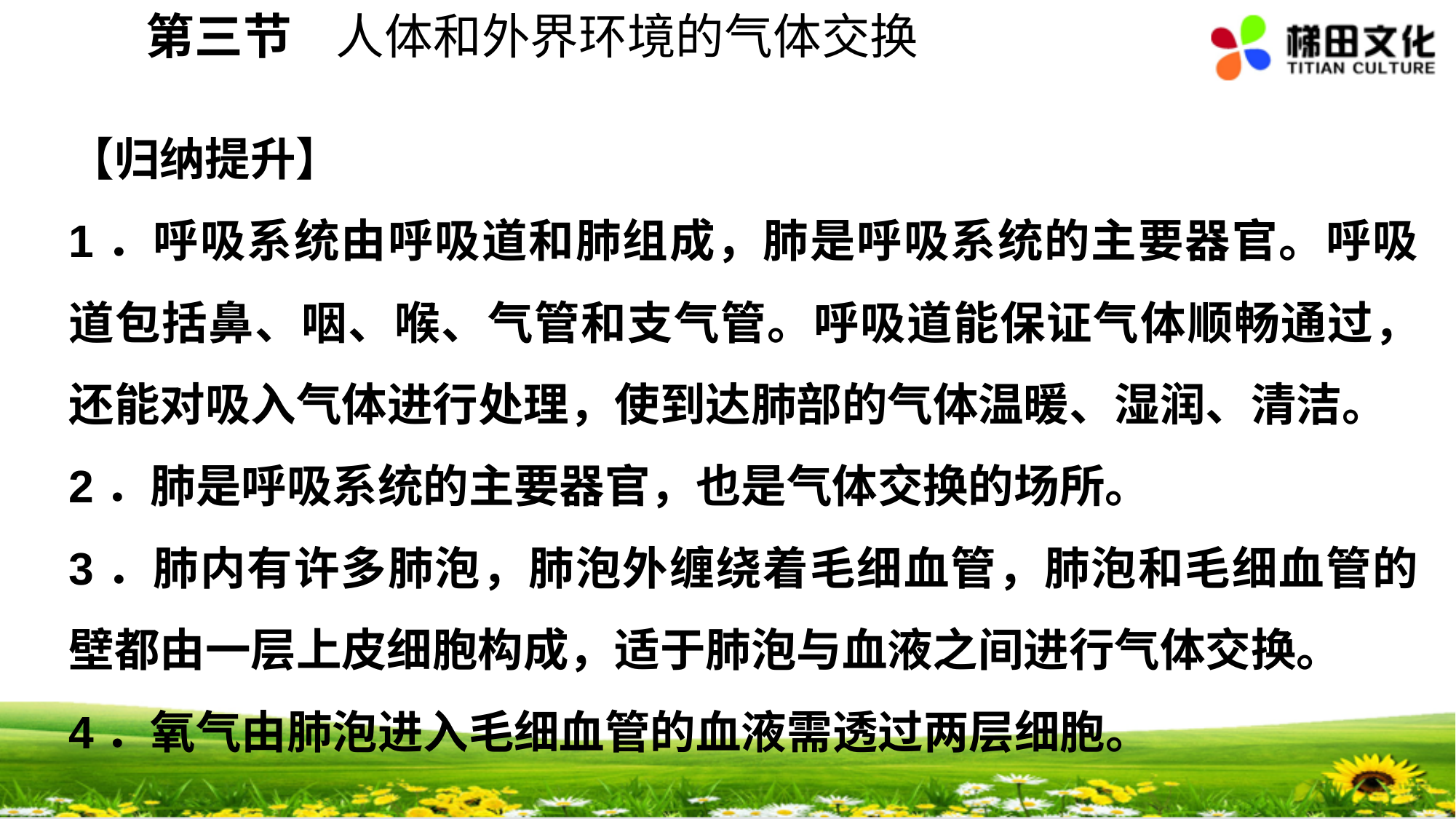

第三节    人体和外界环境的气体交换
【归纳提升】
1．呼吸系统由呼吸道和肺组成，肺是呼吸系统的主要器官。呼吸道包括鼻、咽、喉、气管和支气管。呼吸道能保证气体顺畅通过，还能对吸入气体进行处理，使到达肺部的气体温暖、湿润、清洁。
2．肺是呼吸系统的主要器官，也是气体交换的场所。
3．肺内有许多肺泡，肺泡外缠绕着毛细血管，肺泡和毛细血管的壁都由一层上皮细胞构成，适于肺泡与血液之间进行气体交换。
4．氧气由肺泡进入毛细血管的血液需透过两层细胞。